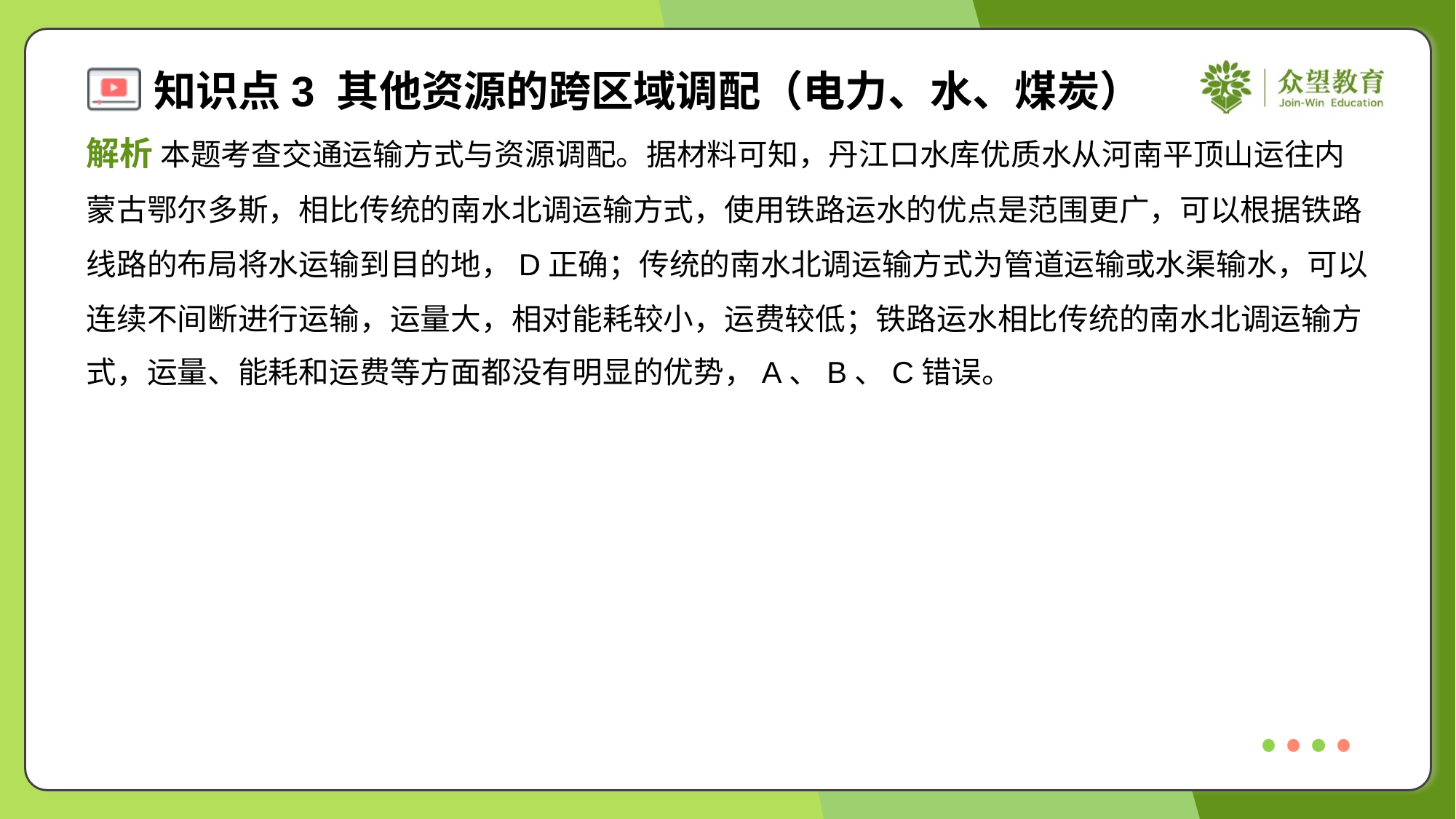

解析 本题考查交通运输方式与资源调配。据材料可知，丹江口水库优质水从河南平顶山运往内
蒙古鄂尔多斯，相比传统的南水北调运输方式，使用铁路运水的优点是范围更广，可以根据铁路
线路的布局将水运输到目的地，D正确；传统的南水北调运输方式为管道运输或水渠输水，可以
连续不间断进行运输，运量大，相对能耗较小，运费较低；铁路运水相比传统的南水北调运输方
式，运量、能耗和运费等方面都没有明显的优势，A、B、C错误。